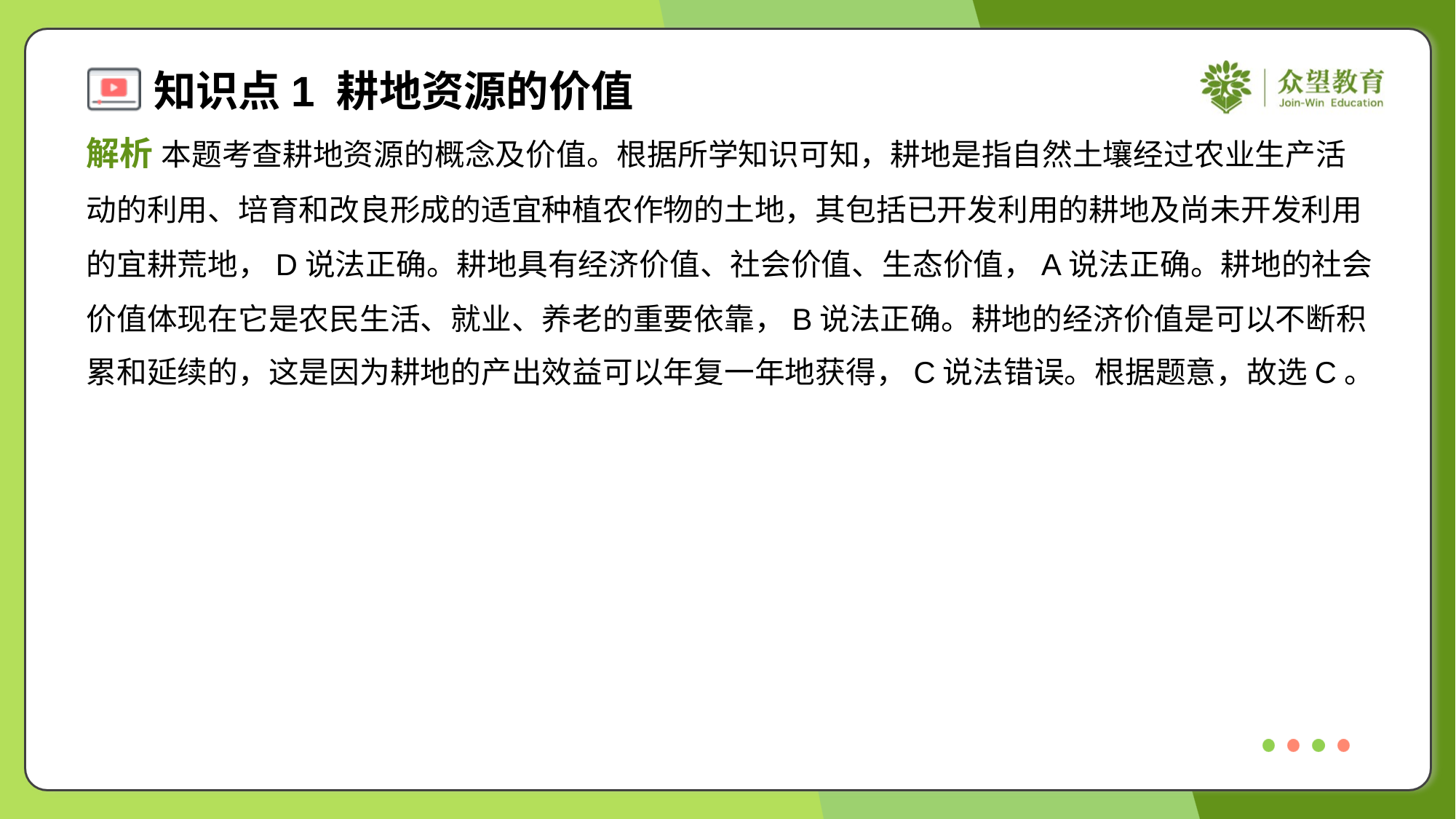

解析 本题考查耕地资源的概念及价值。根据所学知识可知，耕地是指自然土壤经过农业生产活
动的利用、培育和改良形成的适宜种植农作物的土地，其包括已开发利用的耕地及尚未开发利用
的宜耕荒地，D说法正确。耕地具有经济价值、社会价值、生态价值，A说法正确。耕地的社会
价值体现在它是农民生活、就业、养老的重要依靠，B说法正确。耕地的经济价值是可以不断积
累和延续的，这是因为耕地的产出效益可以年复一年地获得，C说法错误。根据题意，故选C。